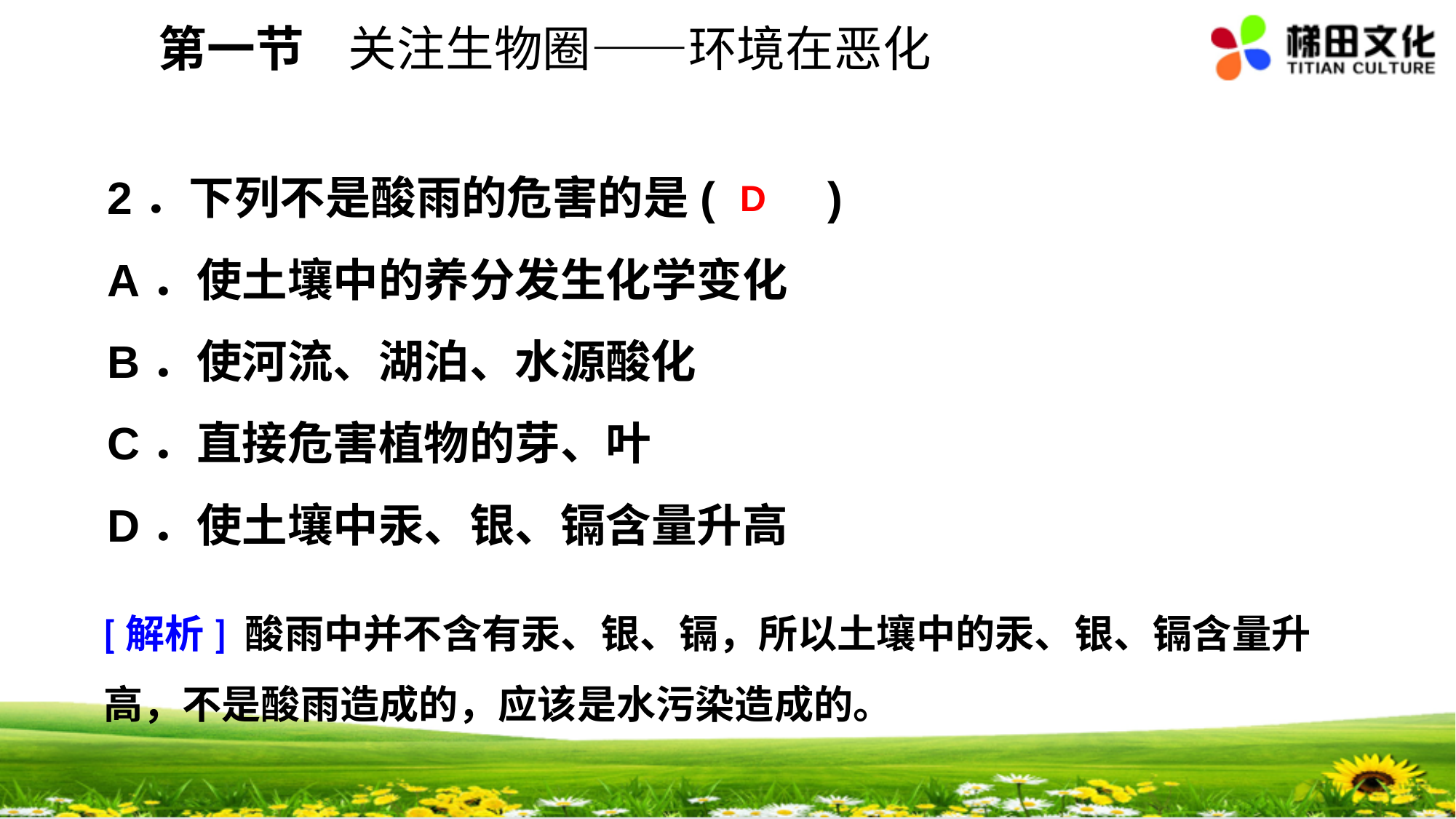

第一节    关注生物圈——环境在恶化
2．下列不是酸雨的危害的是(　　)
A．使土壤中的养分发生化学变化
B．使河流、湖泊、水源酸化
C．直接危害植物的芽、叶
D．使土壤中汞、银、镉含量升高
D
[解析] 酸雨中并不含有汞、银、镉，所以土壤中的汞、银、镉含量升高，不是酸雨造成的，应该是水污染造成的。